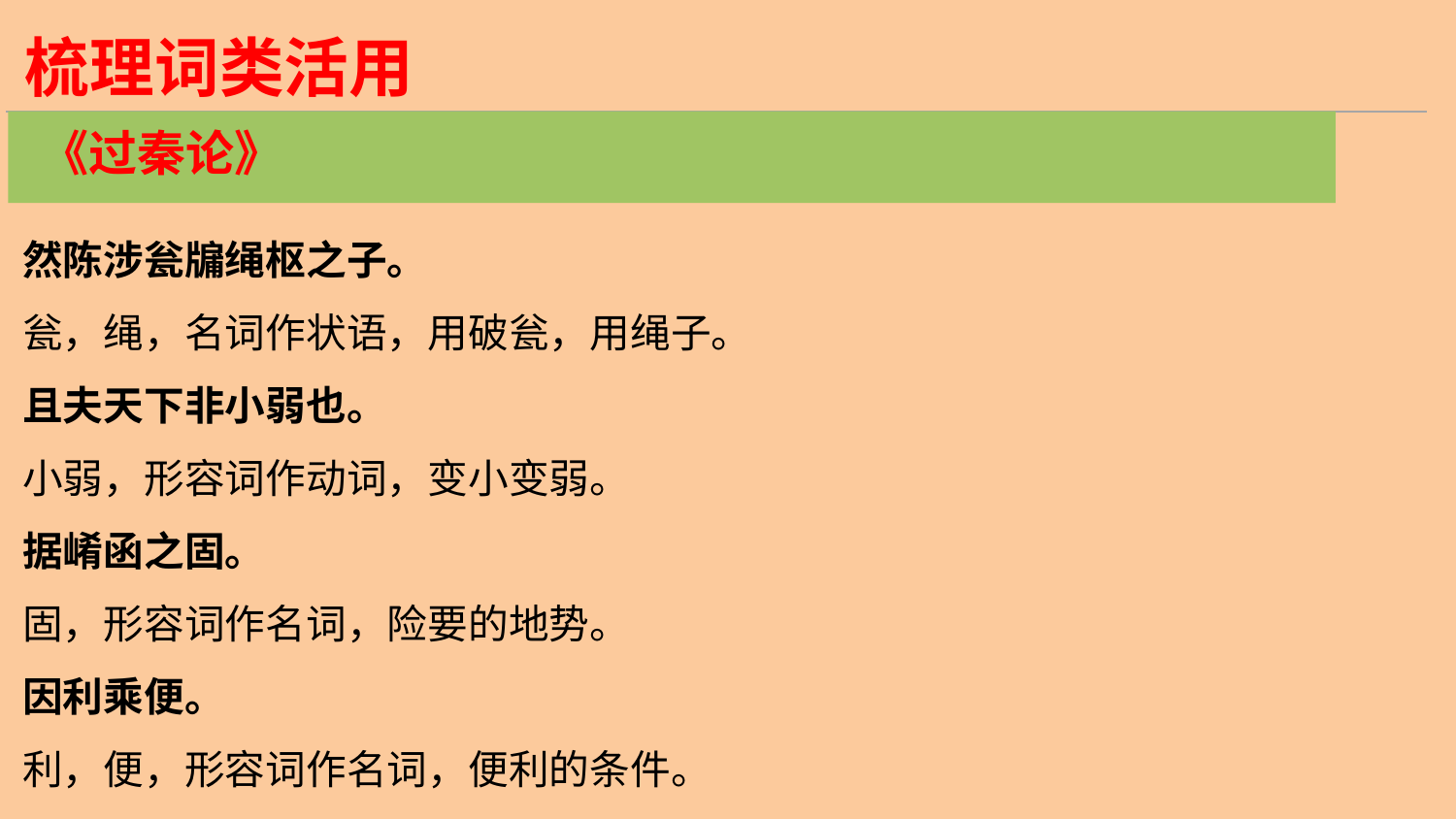

梳理词类活用

《过秦论》
然陈涉瓮牖绳枢之子。
瓮，绳，名词作状语，用破瓮，用绳子。
且夫天下非小弱也。
小弱，形容词作动词，变小变弱。
据崤函之固。
固，形容词作名词，险要的地势。
因利乘便。
利，便，形容词作名词，便利的条件。